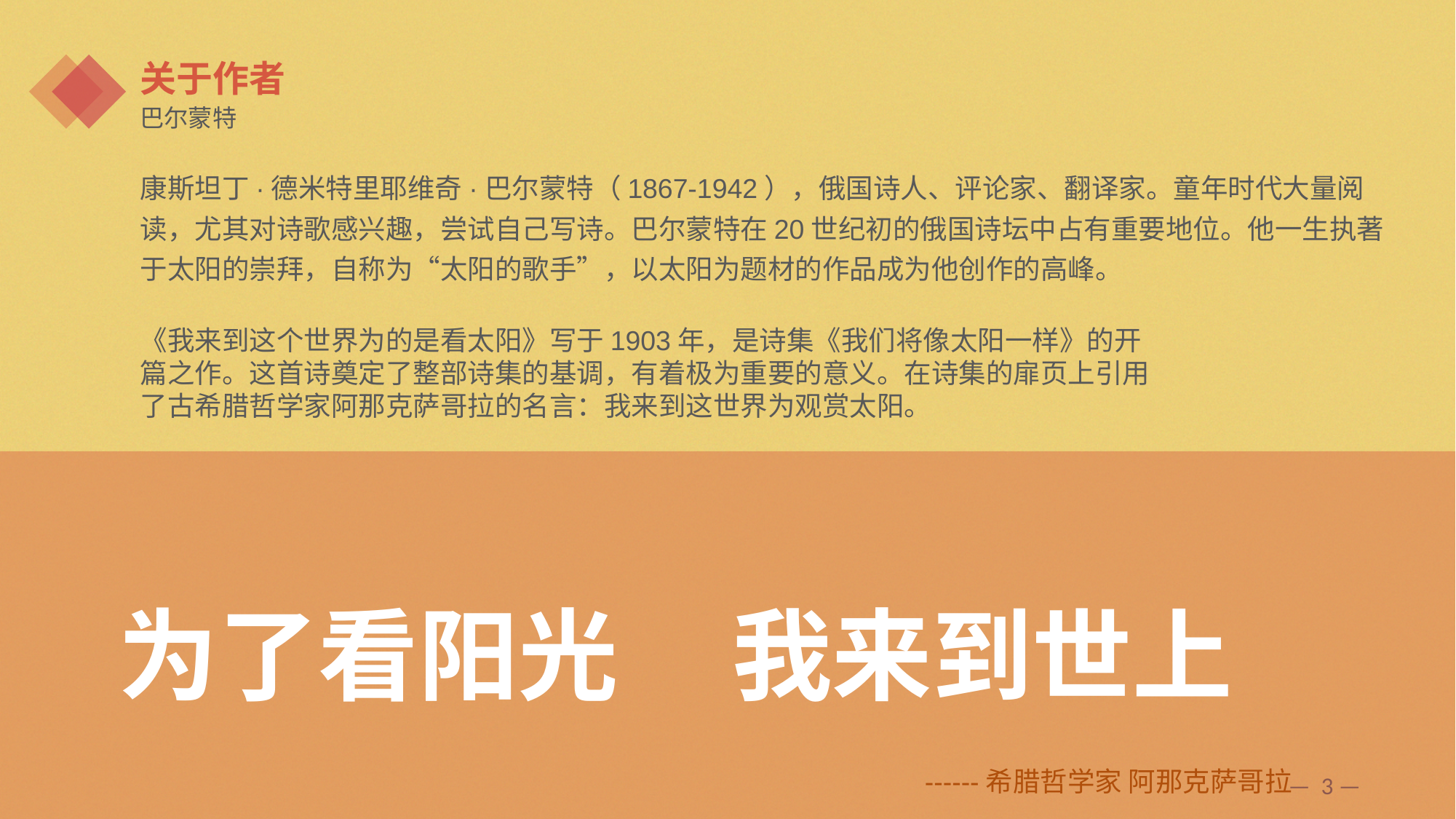

关于作者
巴尔蒙特
康斯坦丁·德米特里耶维奇·巴尔蒙特（1867-1942），俄国诗人、评论家、翻译家。童年时代大量阅读，尤其对诗歌感兴趣，尝试自己写诗。巴尔蒙特在20世纪初的俄国诗坛中占有重要地位。他一生执著于太阳的崇拜，自称为“太阳的歌手”，以太阳为题材的作品成为他创作的高峰。
《我来到这个世界为的是看太阳》写于1903年，是诗集《我们将像太阳一样》的开篇之作。这首诗奠定了整部诗集的基调，有着极为重要的意义。在诗集的扉页上引用了古希腊哲学家阿那克萨哥拉的名言：我来到这世界为观赏太阳。

为了看阳光     我来到世上

------希腊哲学家 阿那克萨哥拉